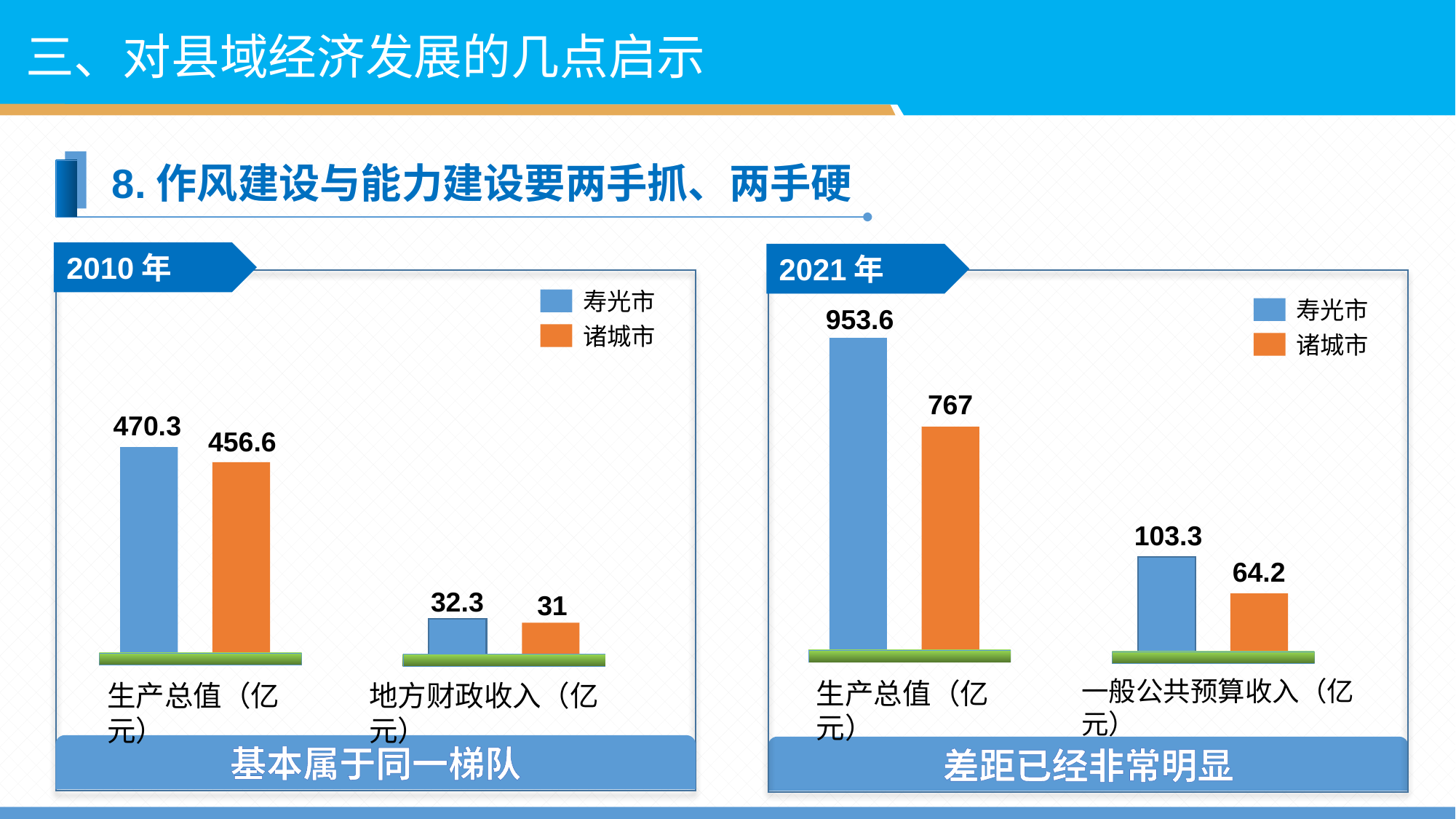

三、对县域经济发展的几点启示

8.作风建设与能力建设要两手抓、两手硬

2010年

2021年

寿光市

寿光市
 953.6

诸城市

诸城市

767
 470.3
456.6

 103.3
64.2

 32.3
31

一般公共预算收入（亿元）
生产总值（亿元）
生产总值（亿元）
地方财政收入（亿元）

基本属于同一梯队

差距已经非常明显